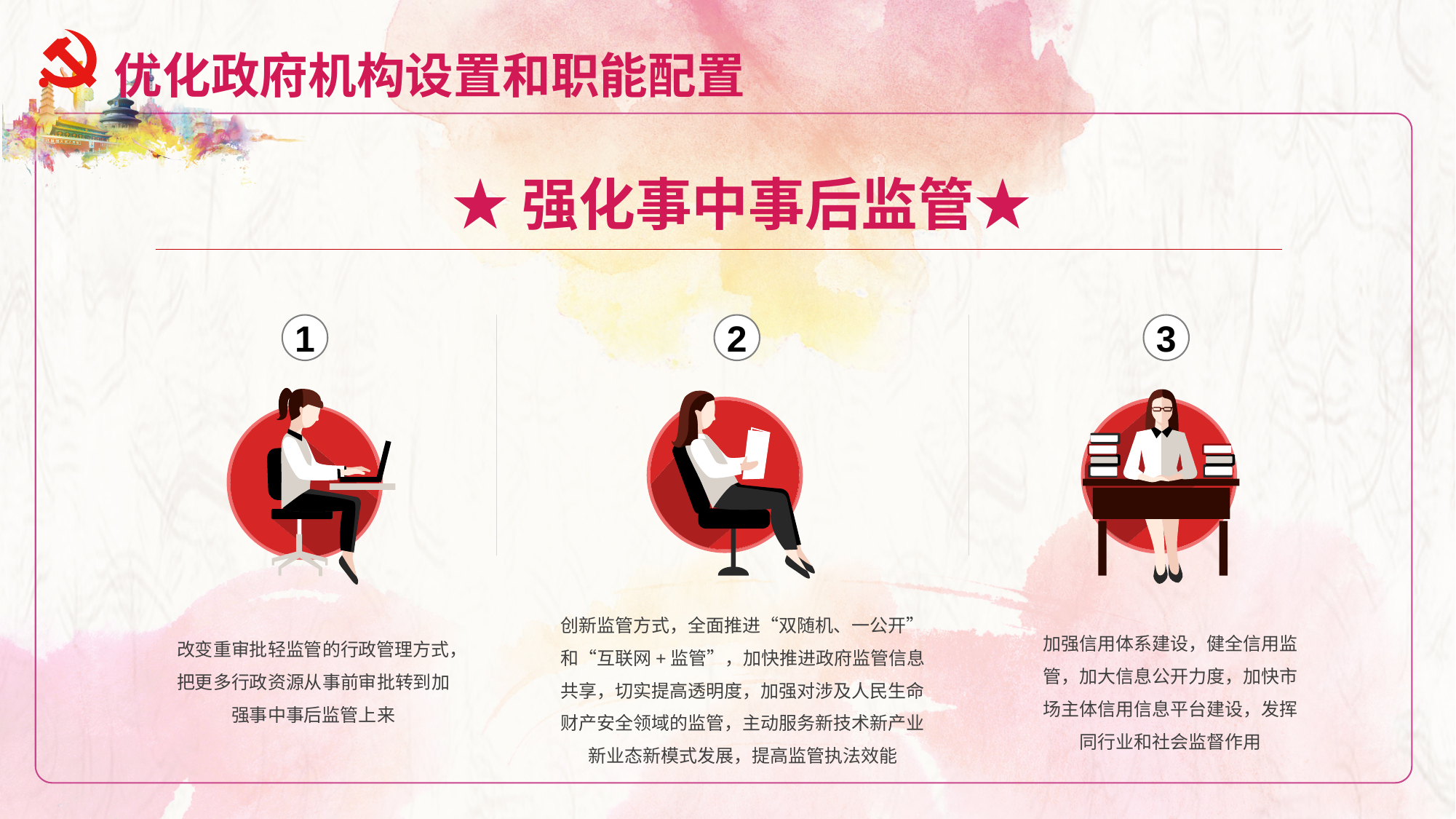

优化政府机构设置和职能配置
★强化事中事后监管★
1
2
3

创新监管方式，全面推进“双随机、一公开”和“互联网+监管”，加快推进政府监管信息共享，切实提高透明度，加强对涉及人民生命财产安全领域的监管，主动服务新技术新产业新业态新模式发展，提高监管执法效能
加强信用体系建设，健全信用监管，加大信息公开力度，加快市场主体信用信息平台建设，发挥同行业和社会监督作用
改变重审批轻监管的行政管理方式，把更多行政资源从事前审批转到加强事中事后监管上来